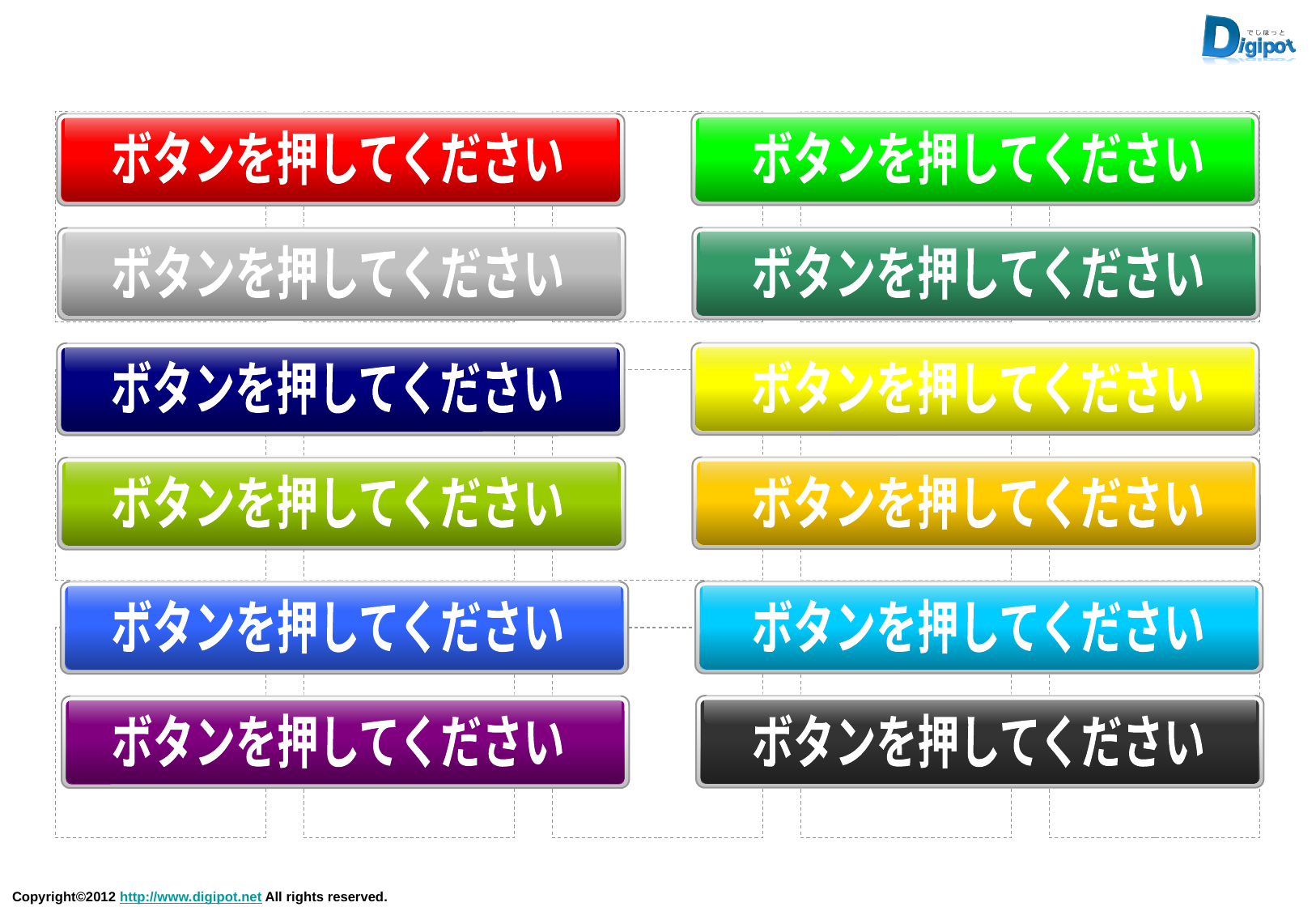

ボタンを押してください
ボタンを押してください

ボタンを押してください
ボタンを押してください

ボタンを押してください
ボタンを押してください

ボタンを押してください
ボタンを押してください

ボタンを押してください
ボタンを押してください

ボタンを押してください
ボタンを押してください